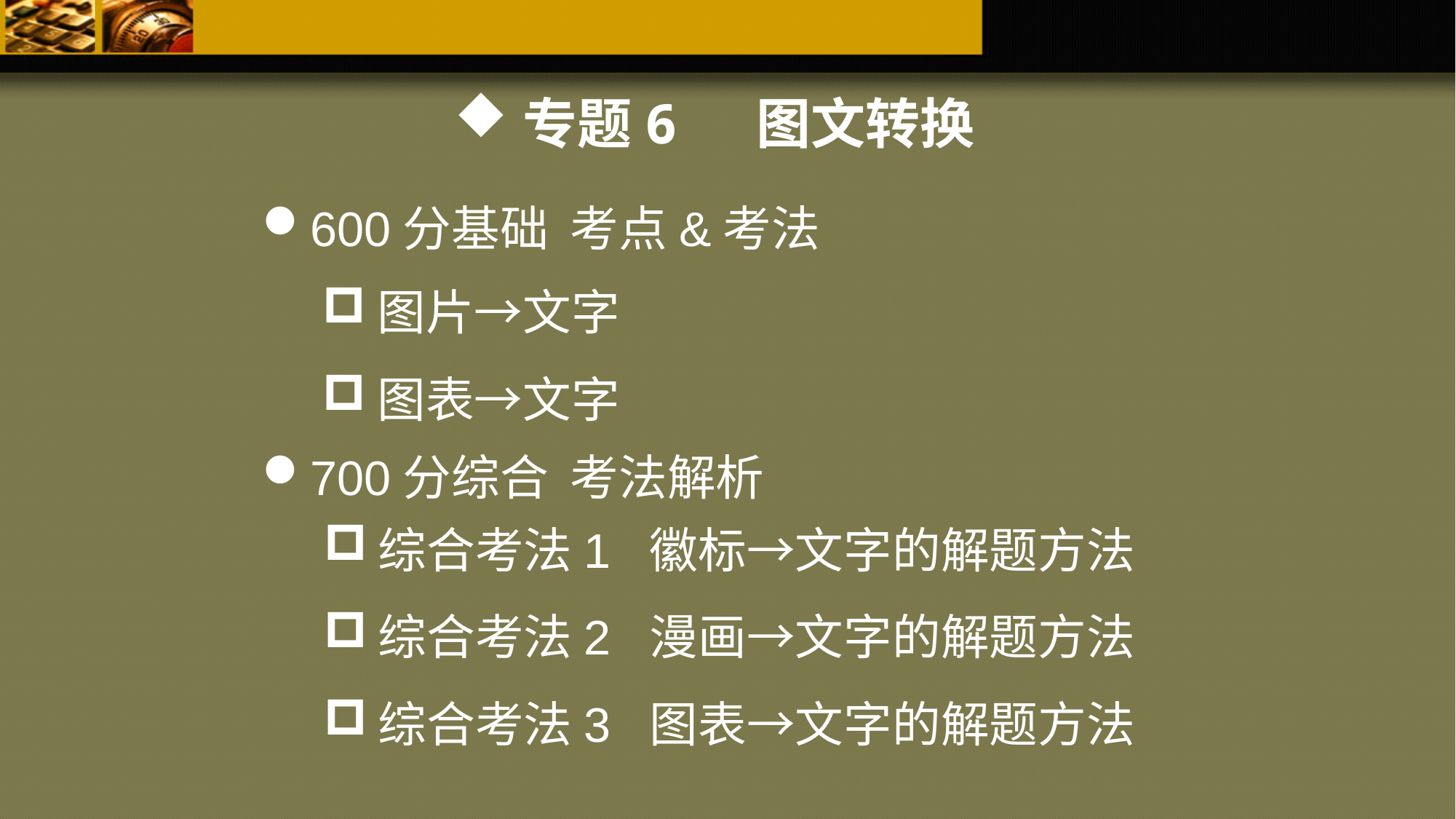

专题6  图文转换
600分基础  考点&考法
图片→文字
图表→文字
700分综合  考法解析
综合考法1  徽标→文字的解题方法
综合考法2  漫画→文字的解题方法
综合考法3  图表→文字的解题方法